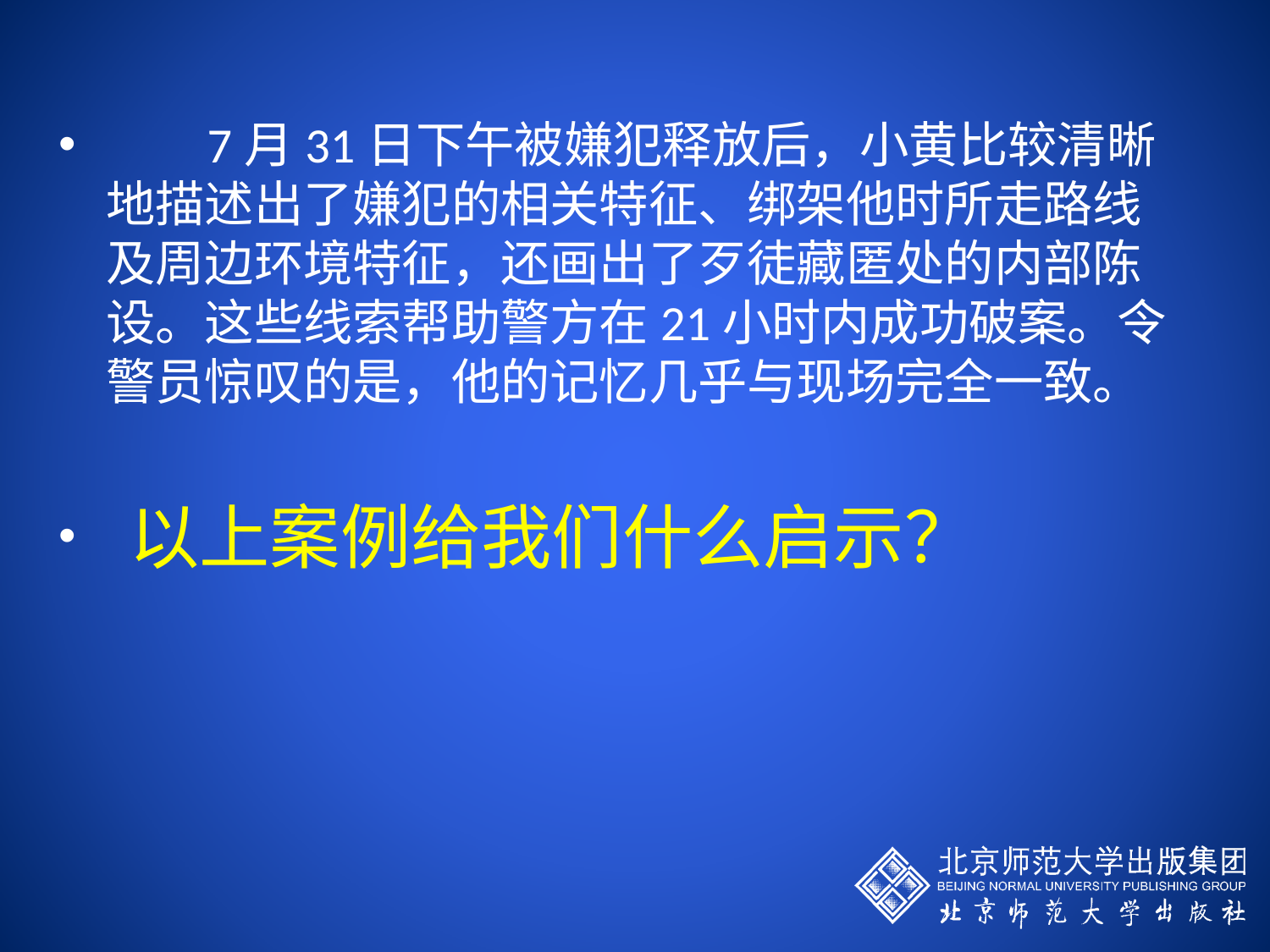

7月31日下午被嫌犯释放后，小黄比较清晰地描述出了嫌犯的相关特征、绑架他时所走路线及周边环境特征，还画出了歹徒藏匿处的内部陈设。这些线索帮助警方在21小时内成功破案。令警员惊叹的是，他的记忆几乎与现场完全一致。

 以上案例给我们什么启示？